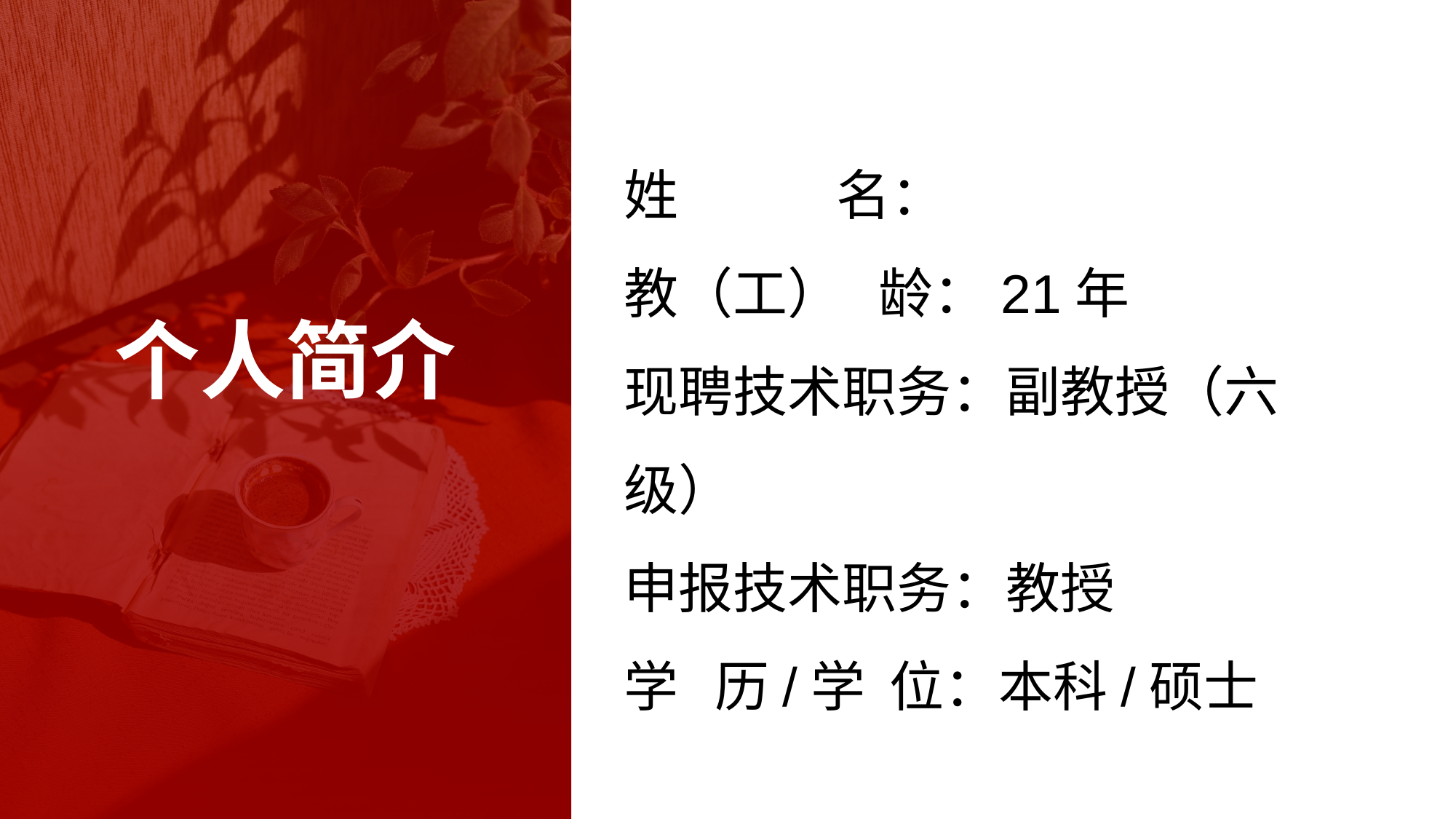

姓             名：
教（工）   龄：21年
现聘技术职务：副教授（六级）
申报技术职务：教授
学   历/学  位：本科/硕士

# 个人简介